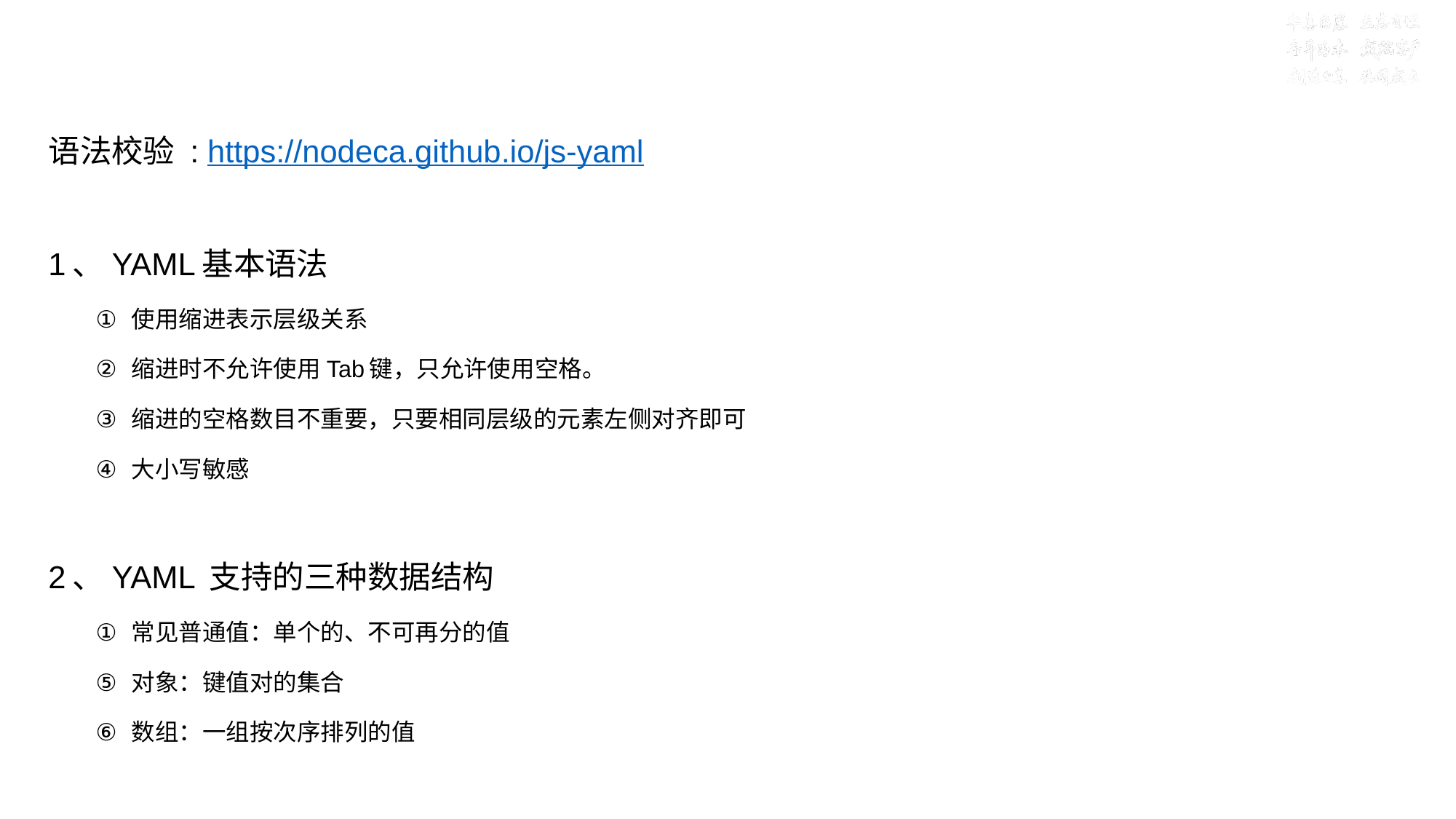

# 目标二：学会Spring Boot全局配置和yaml的语法
语法校验 : https://nodeca.github.io/js-yaml

1、YAML基本语法
使用缩进表示层级关系
缩进时不允许使用Tab键，只允许使用空格。
缩进的空格数目不重要，只要相同层级的元素左侧对齐即可
大小写敏感

2、YAML 支持的三种数据结构
常见普通值：单个的、不可再分的值
对象：键值对的集合
数组：一组按次序排列的值
23